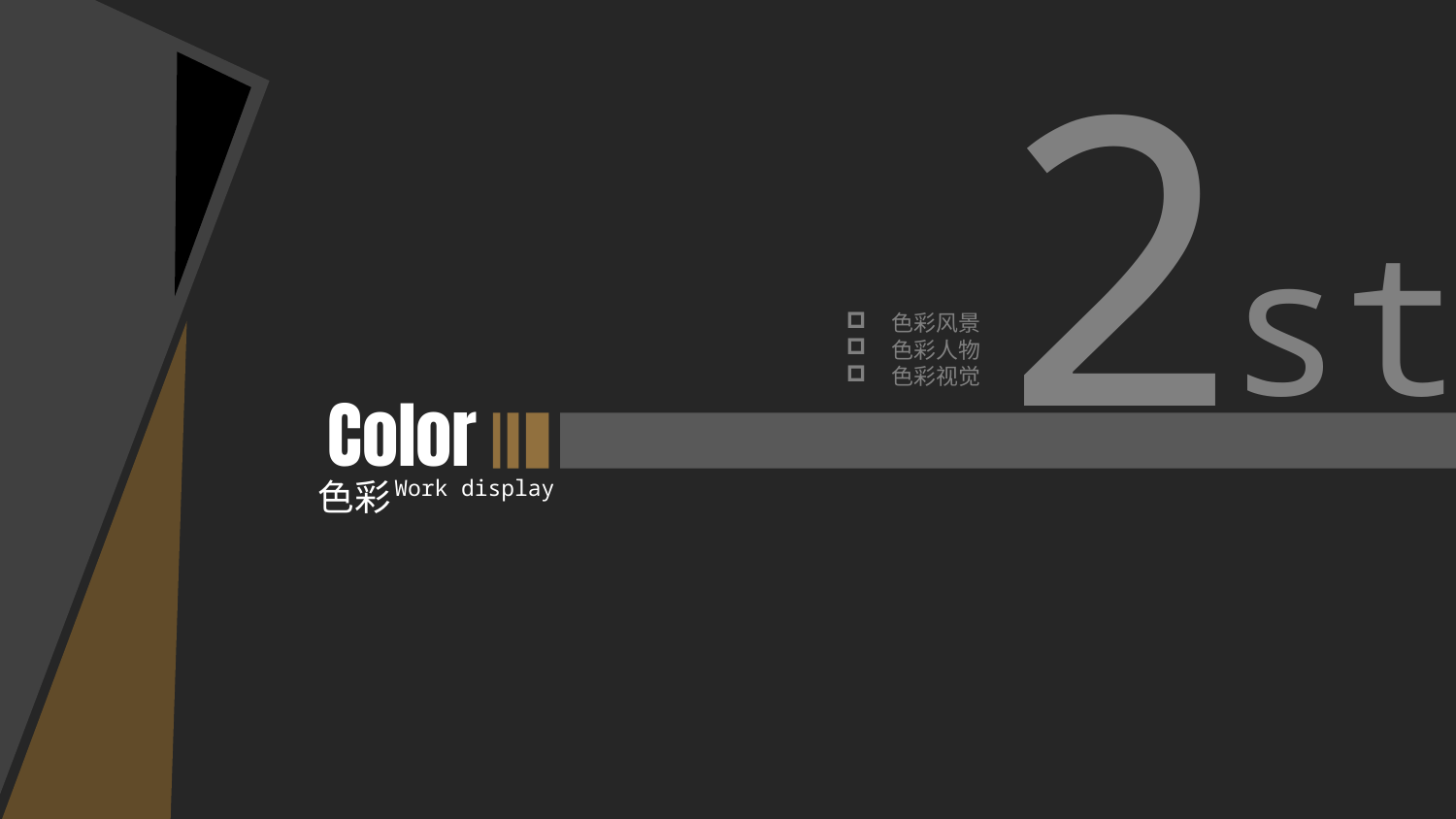

2

st
色彩风景
色彩人物
色彩视觉

Color

Work display
色彩